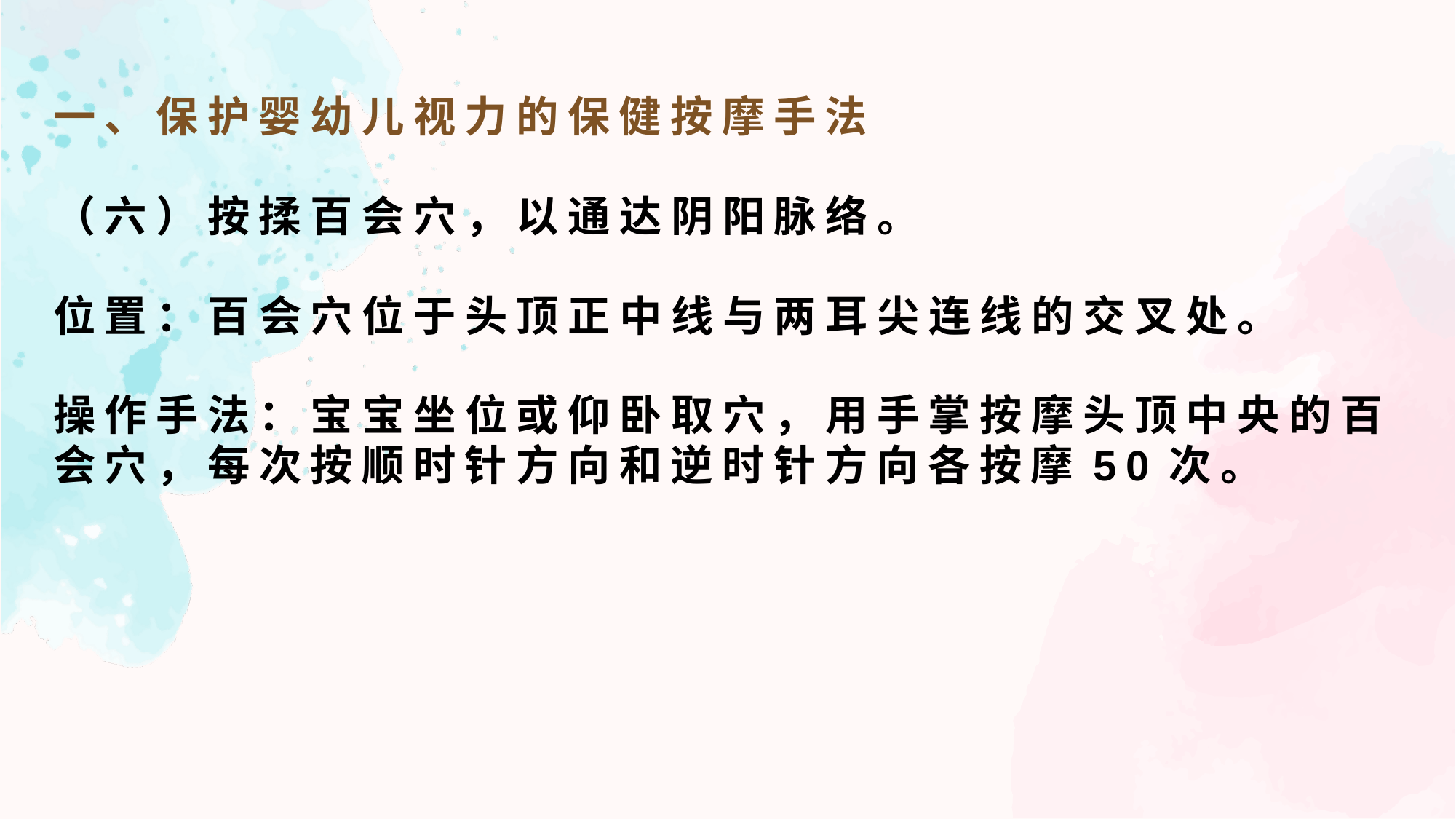

一、保护婴幼儿视力的保健按摩手法

（六）按揉百会穴，以通达阴阳脉络。

位置：百会穴位于头顶正中线与两耳尖连线的交叉处。

操作手法：宝宝坐位或仰卧取穴，用手掌按摩头顶中央的百会穴，每次按顺时针方向和逆时针方向各按摩50次。